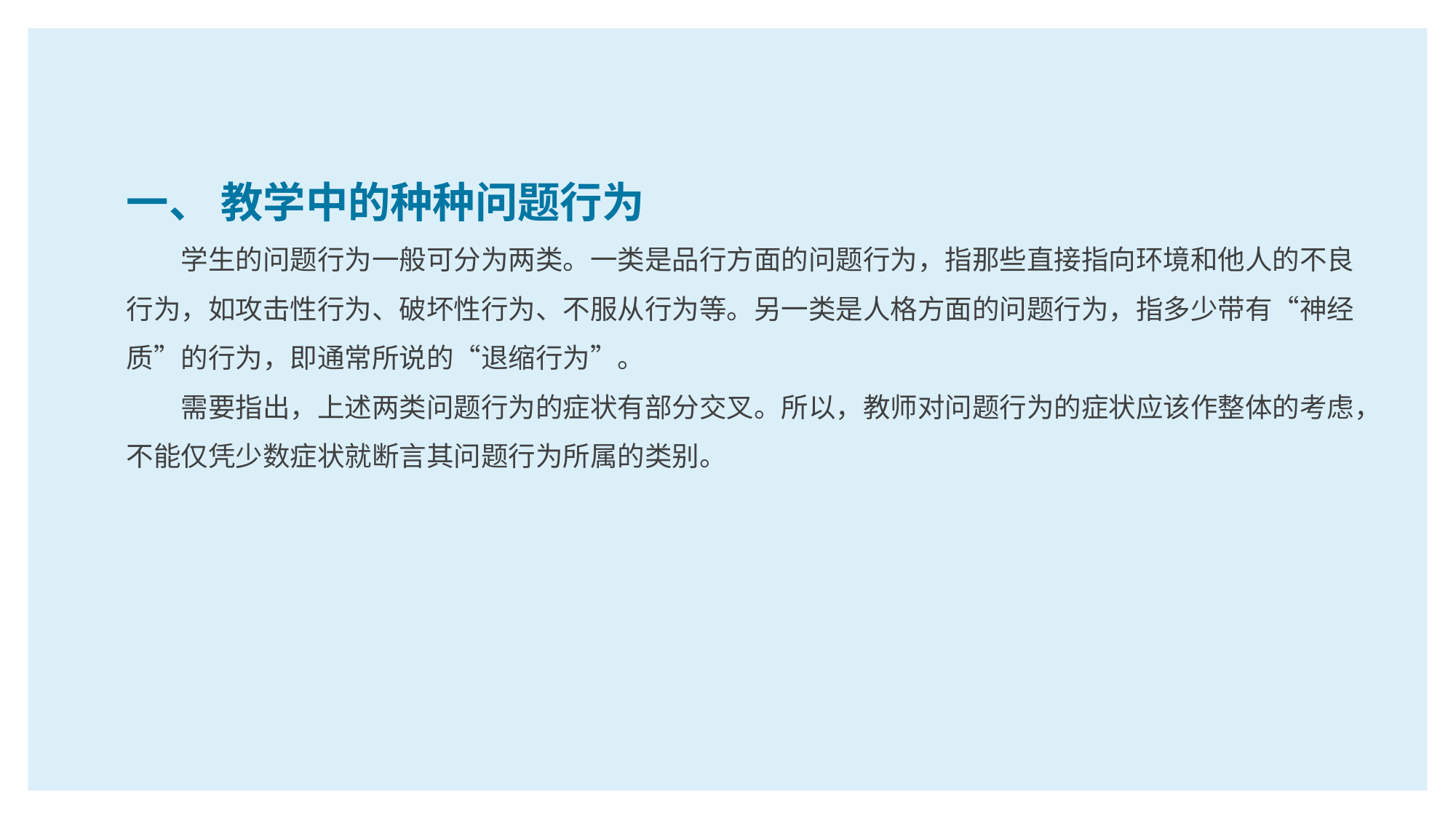

一、 教学中的种种问题行为
学生的问题行为一般可分为两类。一类是品行方面的问题行为，指那些直接指向环境和他人的不良行为，如攻击性行为、破坏性行为、不服从行为等。另一类是人格方面的问题行为，指多少带有“神经质”的行为，即通常所说的“退缩行为”。
需要指出，上述两类问题行为的症状有部分交叉。所以，教师对问题行为的症状应该作整体的考虑，不能仅凭少数症状就断言其问题行为所属的类别。